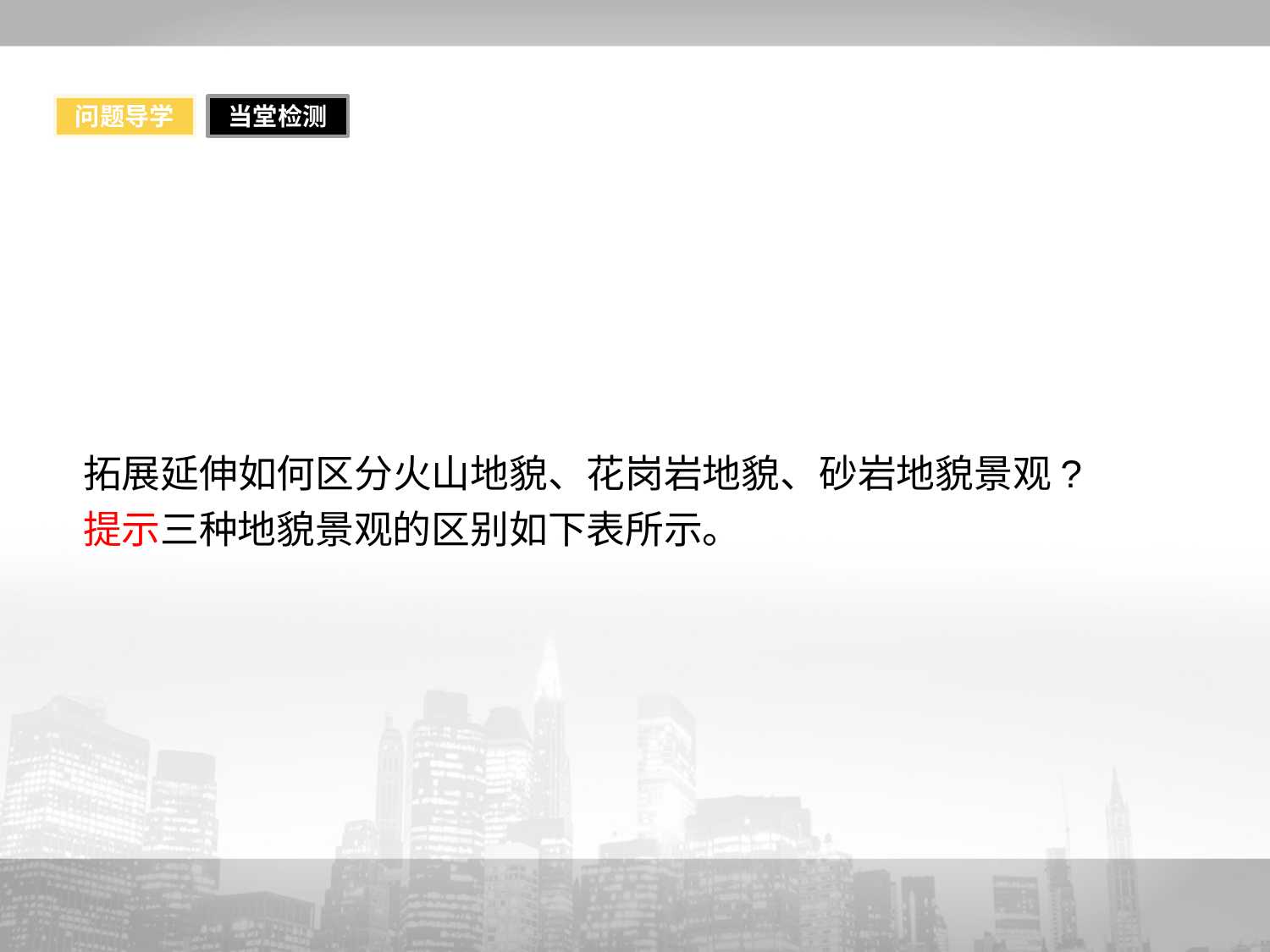

问题导学
当堂检测
拓展延伸如何区分火山地貌、花岗岩地貌、砂岩地貌景观?
提示三种地貌景观的区别如下表所示。